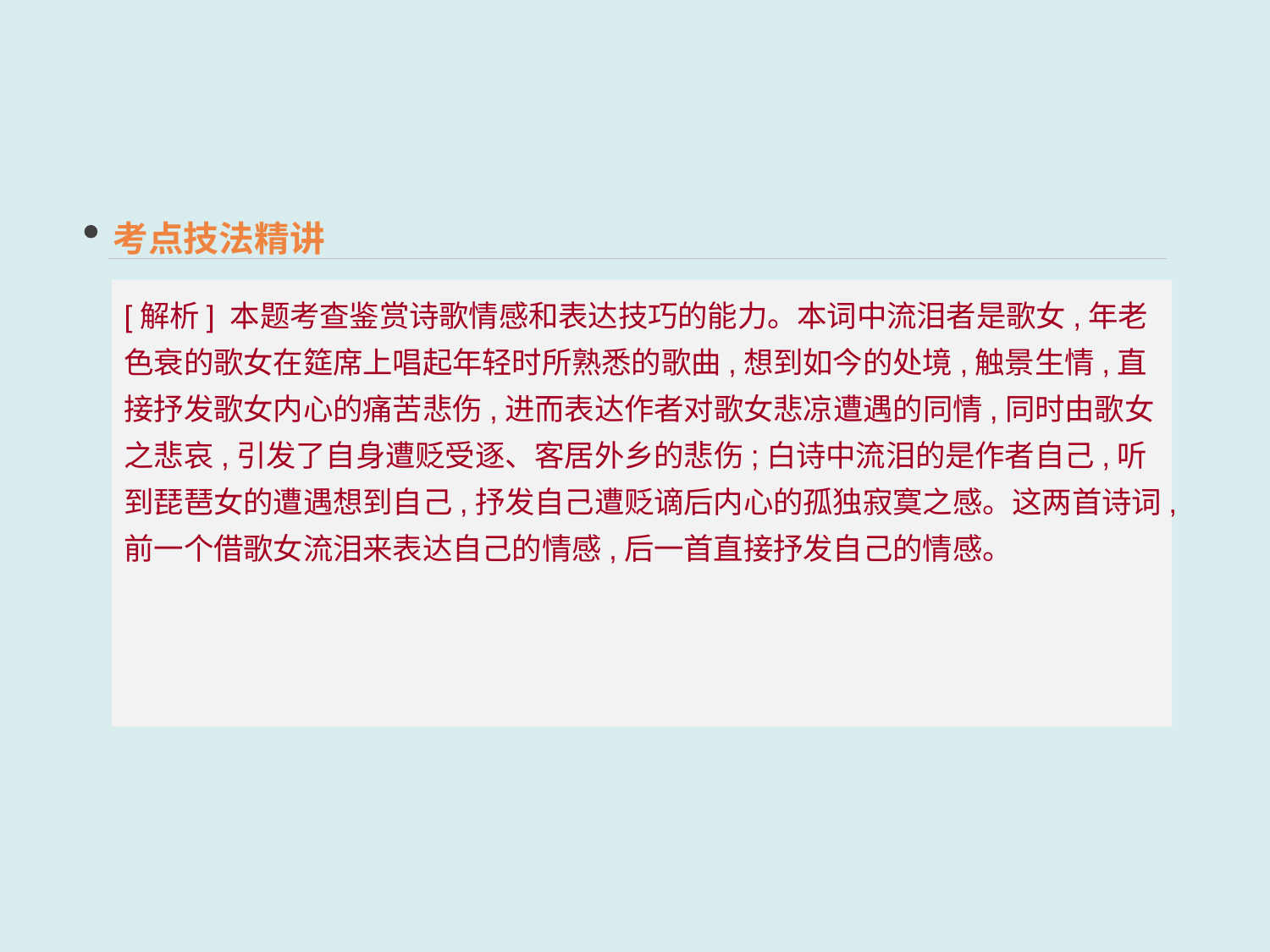

考点技法精讲

[解析] 本题考查鉴赏诗歌情感和表达技巧的能力。本词中流泪者是歌女,年老色衰的歌女在筵席上唱起年轻时所熟悉的歌曲,想到如今的处境,触景生情,直接抒发歌女内心的痛苦悲伤,进而表达作者对歌女悲凉遭遇的同情,同时由歌女之悲哀,引发了自身遭贬受逐、客居外乡的悲伤;白诗中流泪的是作者自己,听到琵琶女的遭遇想到自己,抒发自己遭贬谪后内心的孤独寂寞之感。这两首诗词,前一个借歌女流泪来表达自己的情感,后一首直接抒发自己的情感。